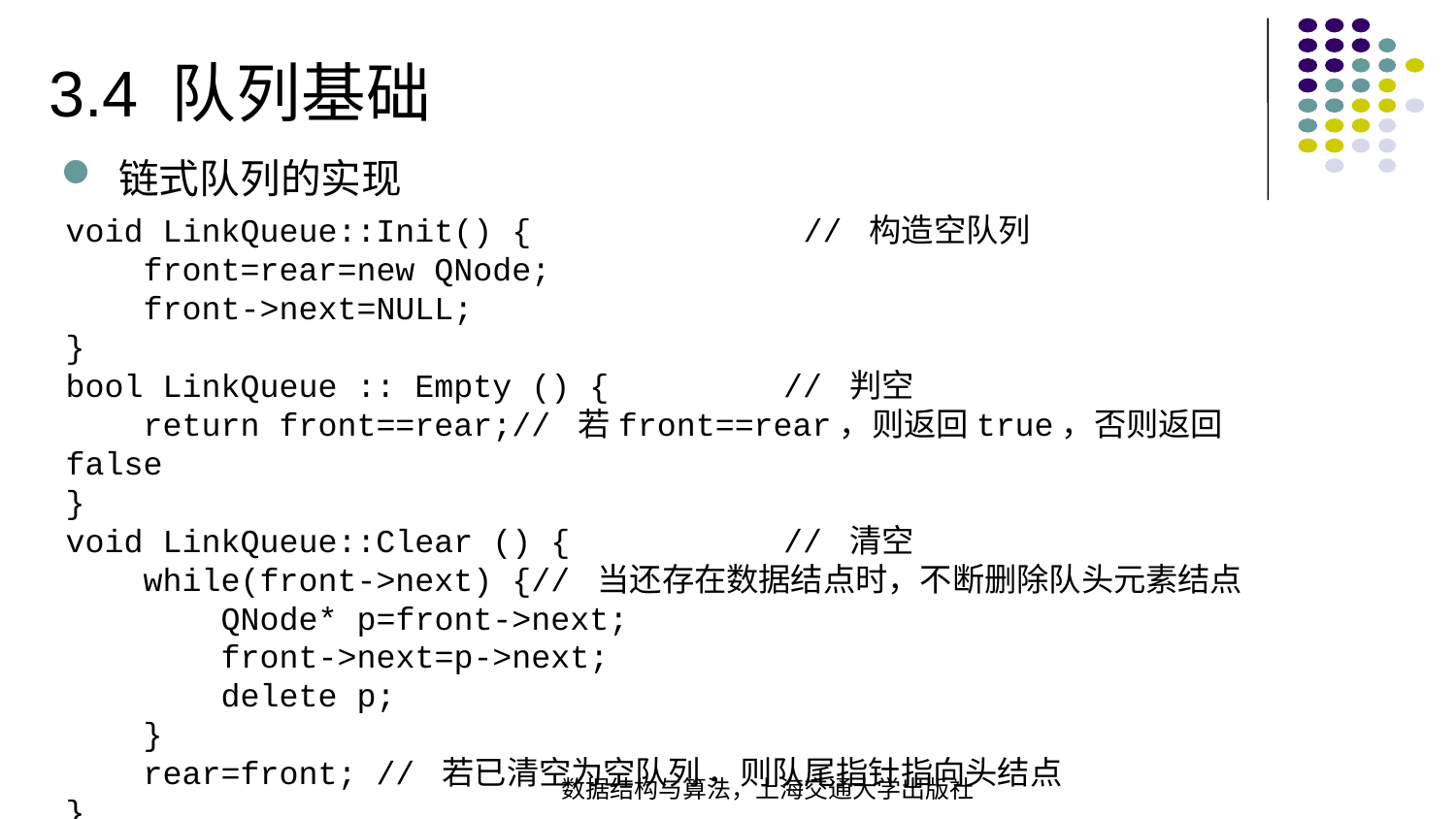

3.4 队列基础
链式队列的实现
void LinkQueue::Init() {              // 构造空队列    front=rear=new QNode;    front->next=NULL;}
bool LinkQueue :: Empty () {         // 判空    return front==rear;// 若front==rear，则返回true，否则返回false }
void LinkQueue::Clear () {           // 清空    while(front->next) {// 当还存在数据结点时，不断删除队头元素结点         QNode* p=front->next;        front->next=p->next;        delete p;    }    rear=front; // 若已清空为空队列 ，则队尾指针指向头结点 }